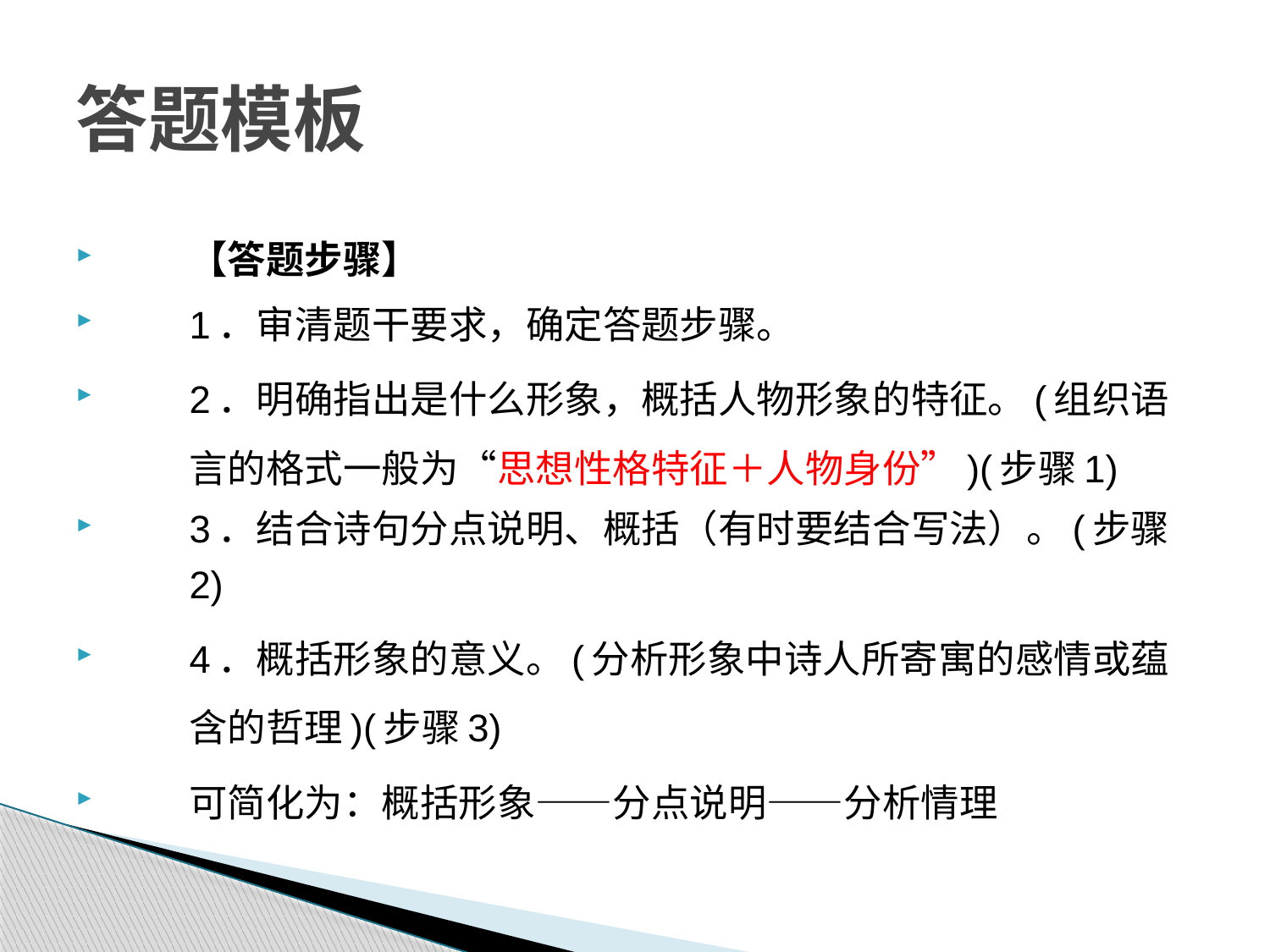

# 答题模板
【答题步骤】
1．审清题干要求，确定答题步骤。
2．明确指出是什么形象，概括人物形象的特征。(组织语言的格式一般为“思想性格特征＋人物身份”)(步骤1)
3．结合诗句分点说明、概括（有时要结合写法）。(步骤2)
4．概括形象的意义。(分析形象中诗人所寄寓的感情或蕴含的哲理)(步骤3)
可简化为：概括形象——分点说明——分析情理